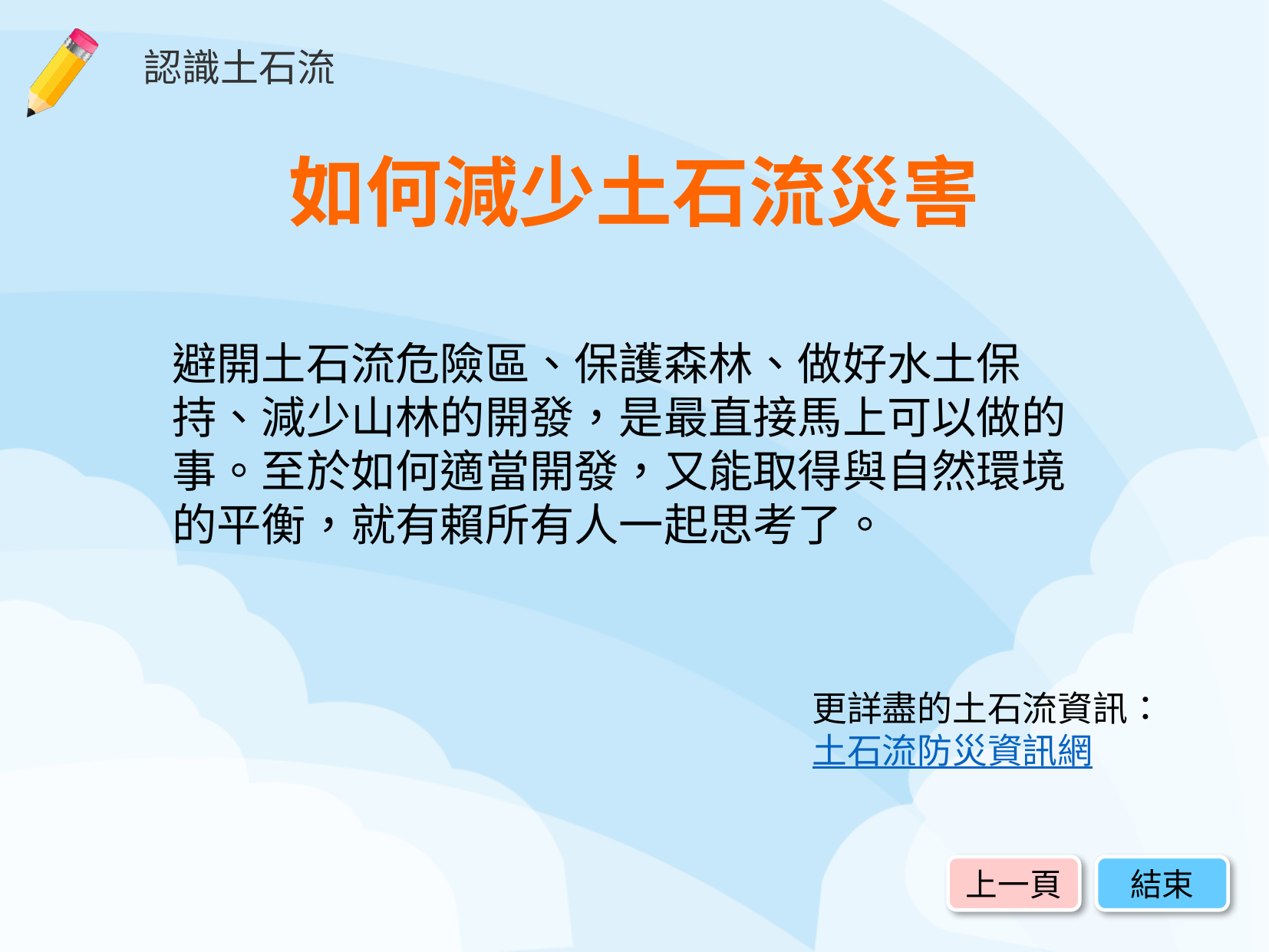

如何減少土石流災害
避開土石流危險區、保護森林、做好水土保持、減少山林的開發，是最直接馬上可以做的事。至於如何適當開發，又能取得與自然環境的平衡，就有賴所有人一起思考了。
更詳盡的土石流資訊：
土石流防災資訊網
上一頁
結束